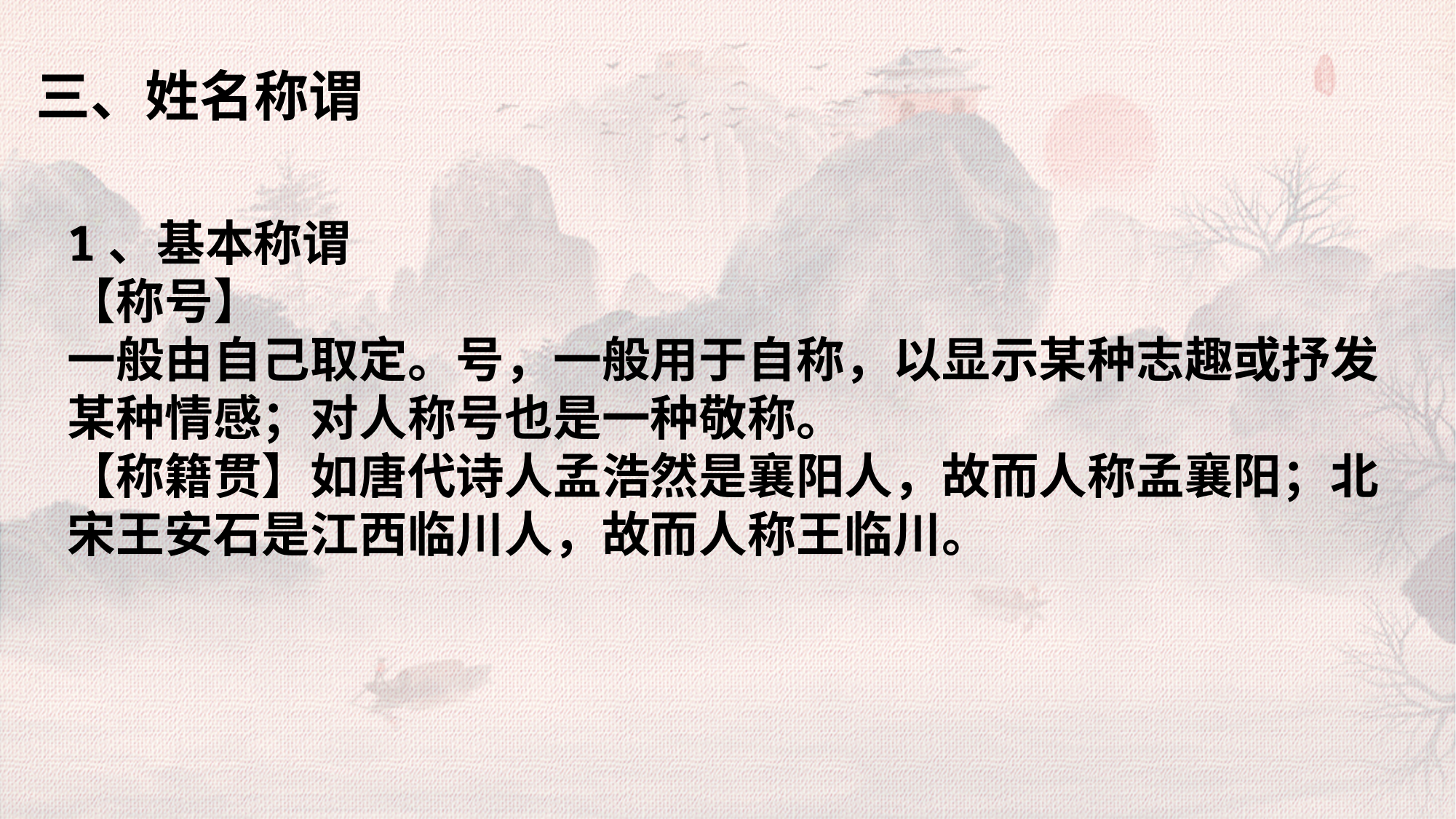

三、姓名称谓
1、基本称谓
【称号】
一般由自己取定。号，一般用于自称，以显示某种志趣或抒发某种情感；对人称号也是一种敬称。
【称籍贯】如唐代诗人孟浩然是襄阳人，故而人称孟襄阳；北宋王安石是江西临川人，故而人称王临川。